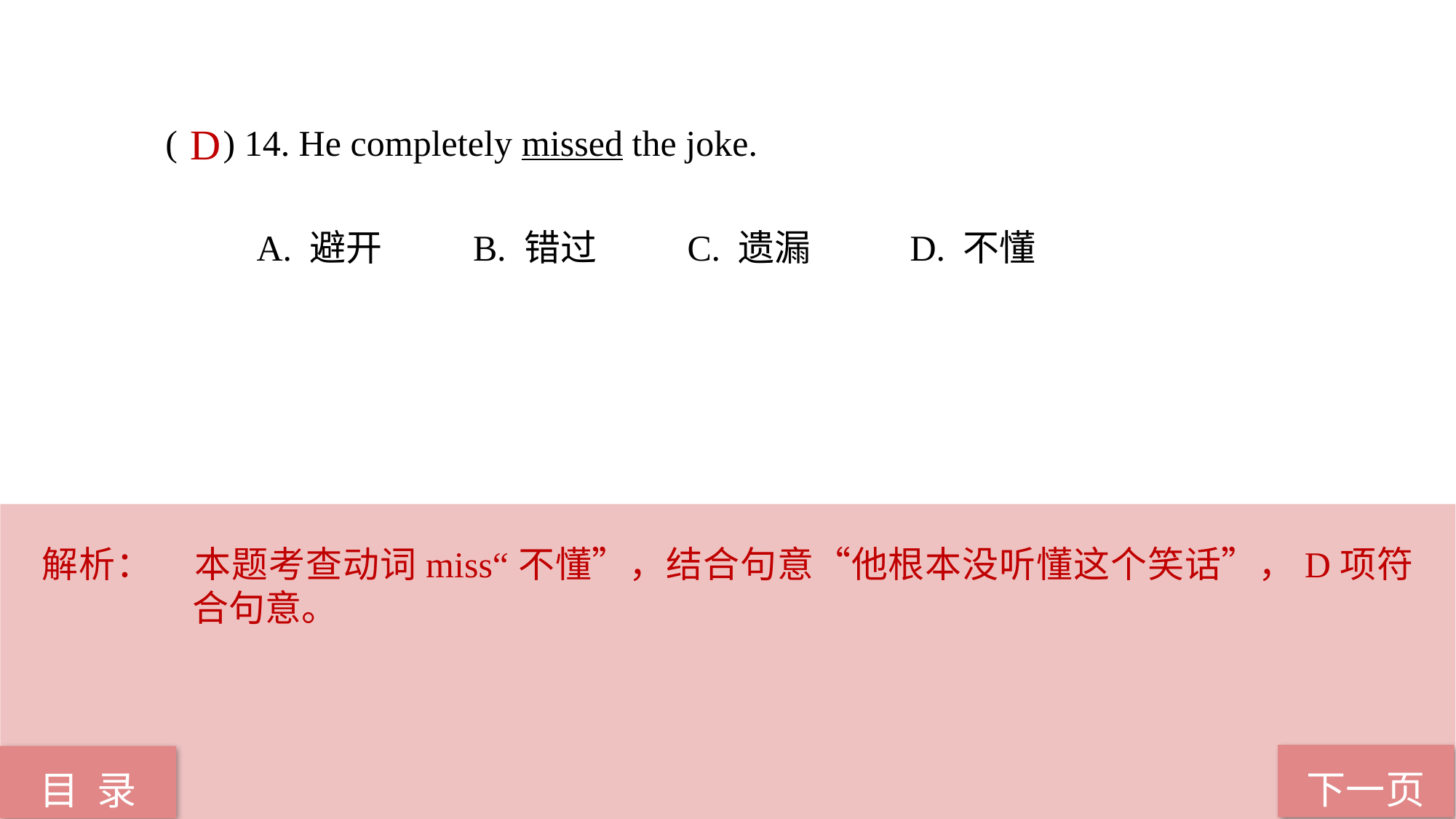

(     ) 14. He completely missed the joke.

          A. 避开          B. 错过          C. 遗漏           D. 不懂
D
解析：	本题考查动词miss“不懂”，结合句意“他根本没听懂这个笑话”，D项符合句意。